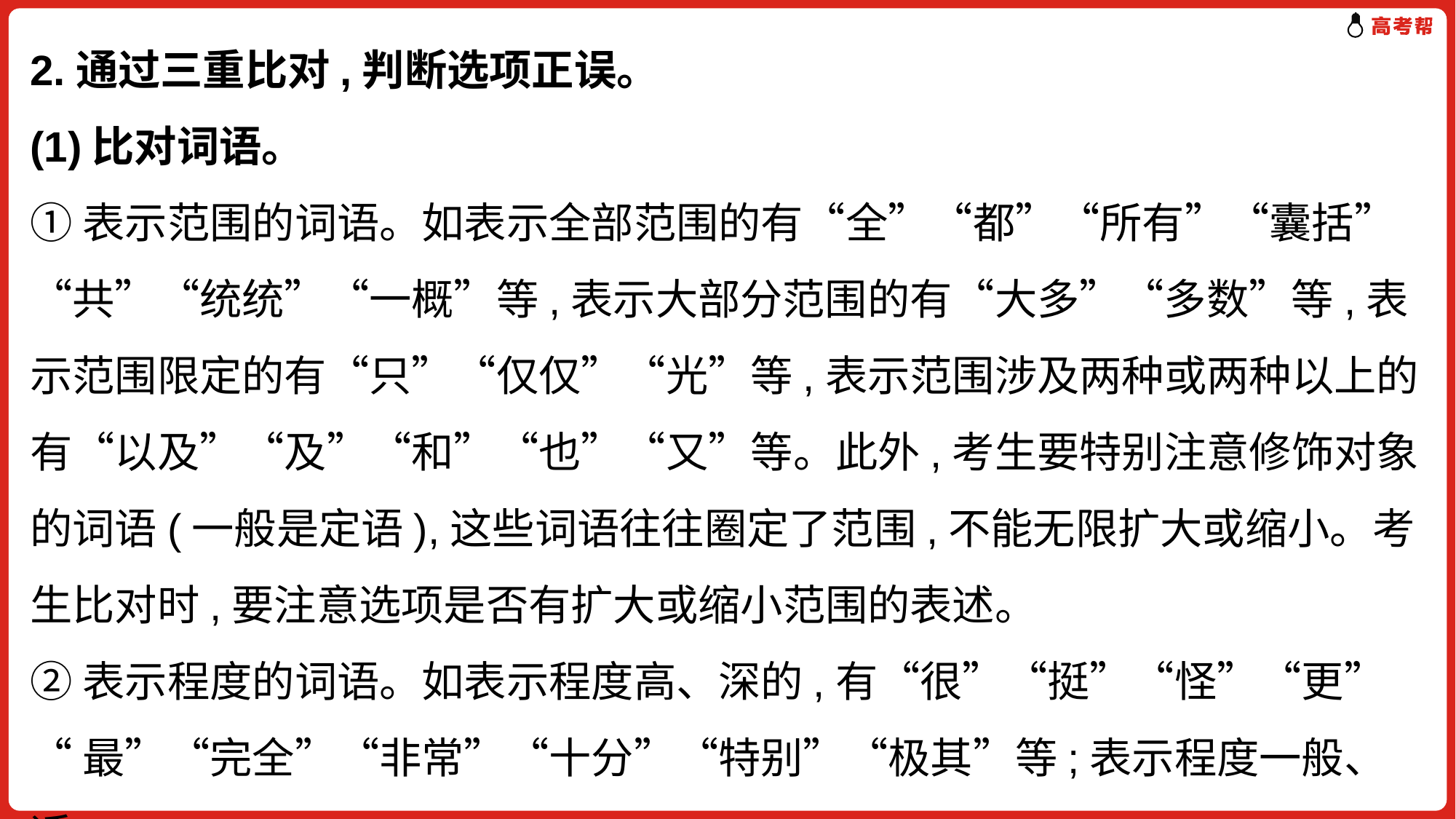

2.通过三重比对,判断选项正误。
(1)比对词语。
①表示范围的词语。如表示全部范围的有“全”“都”“所有”“囊括”“共”“统统”“一概”等,表示大部分范围的有“大多”“多数”等,表示范围限定的有“只”“仅仅”“光”等,表示范围涉及两种或两种以上的有“以及”“及”“和”“也”“又”等。此外,考生要特别注意修饰对象的词语(一般是定语),这些词语往往圈定了范围,不能无限扩大或缩小。考生比对时,要注意选项是否有扩大或缩小范围的表述。
②表示程度的词语。如表示程度高、深的,有“很”“挺”“怪”“更”
“最”“完全”“非常”“十分”“特别”“极其”等;表示程度一般、适